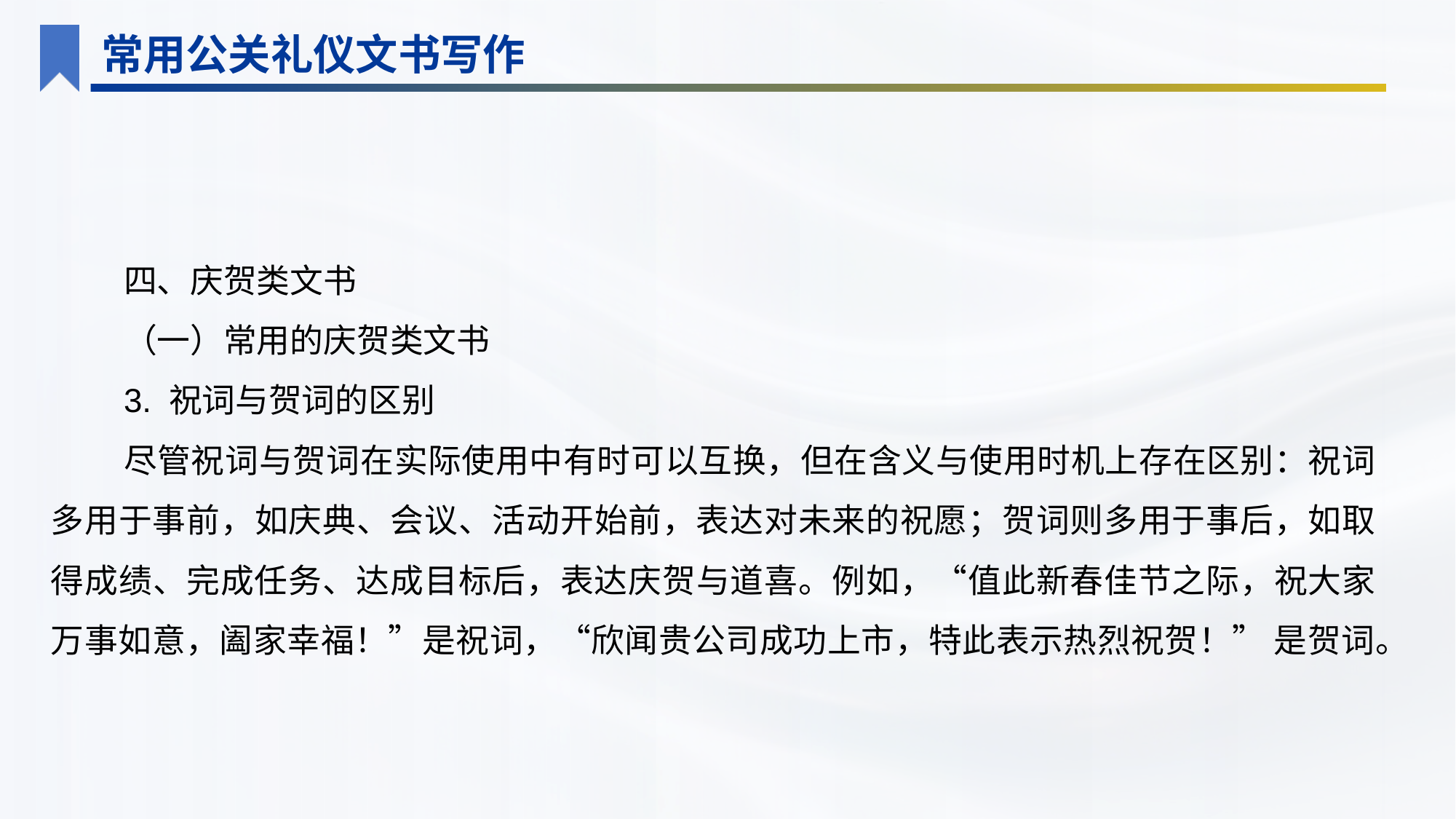

常用公关礼仪文书写作
四、庆贺类文书
（一）常用的庆贺类文书
3. 祝词与贺词的区别
尽管祝词与贺词在实际使用中有时可以互换，但在含义与使用时机上存在区别：祝词多用于事前，如庆典、会议、活动开始前，表达对未来的祝愿；贺词则多用于事后，如取得成绩、完成任务、达成目标后，表达庆贺与道喜。例如，“值此新春佳节之际，祝大家万事如意，阖家幸福！”是祝词，“欣闻贵公司成功上市，特此表示热烈祝贺！” 是贺词。